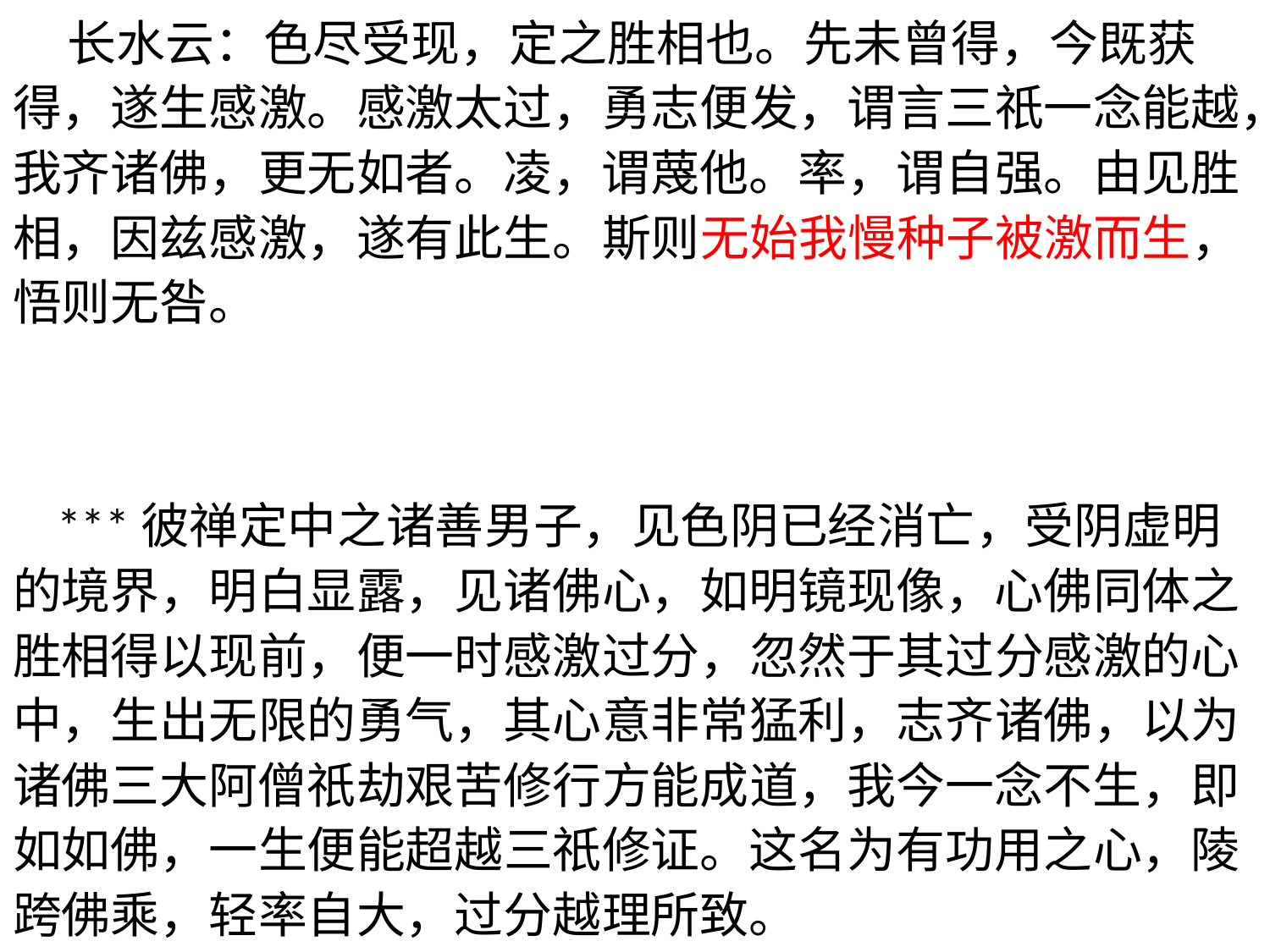

长水云：色尽受现，定之胜相也。先未曾得，今既获得，遂生感激。感激太过，勇志便发，谓言三祇一念能越，我齐诸佛，更无如者。凌，谓蔑他。率，谓自强。由见胜相，因兹感激，遂有此生。斯则无始我慢种子被激而生，悟则无咎。

    ***彼禅定中之诸善男子，见色阴已经消亡，受阴虚明的境界，明白显露，见诸佛心，如明镜现像，心佛同体之胜相得以现前，便一时感激过分，忽然于其过分感激的心中，生出无限的勇气，其心意非常猛利，志齐诸佛，以为诸佛三大阿僧祇劫艰苦修行方能成道，我今一念不生，即如如佛，一生便能超越三祇修证。这名为有功用之心，陵跨佛乘，轻率自大，过分越理所致。